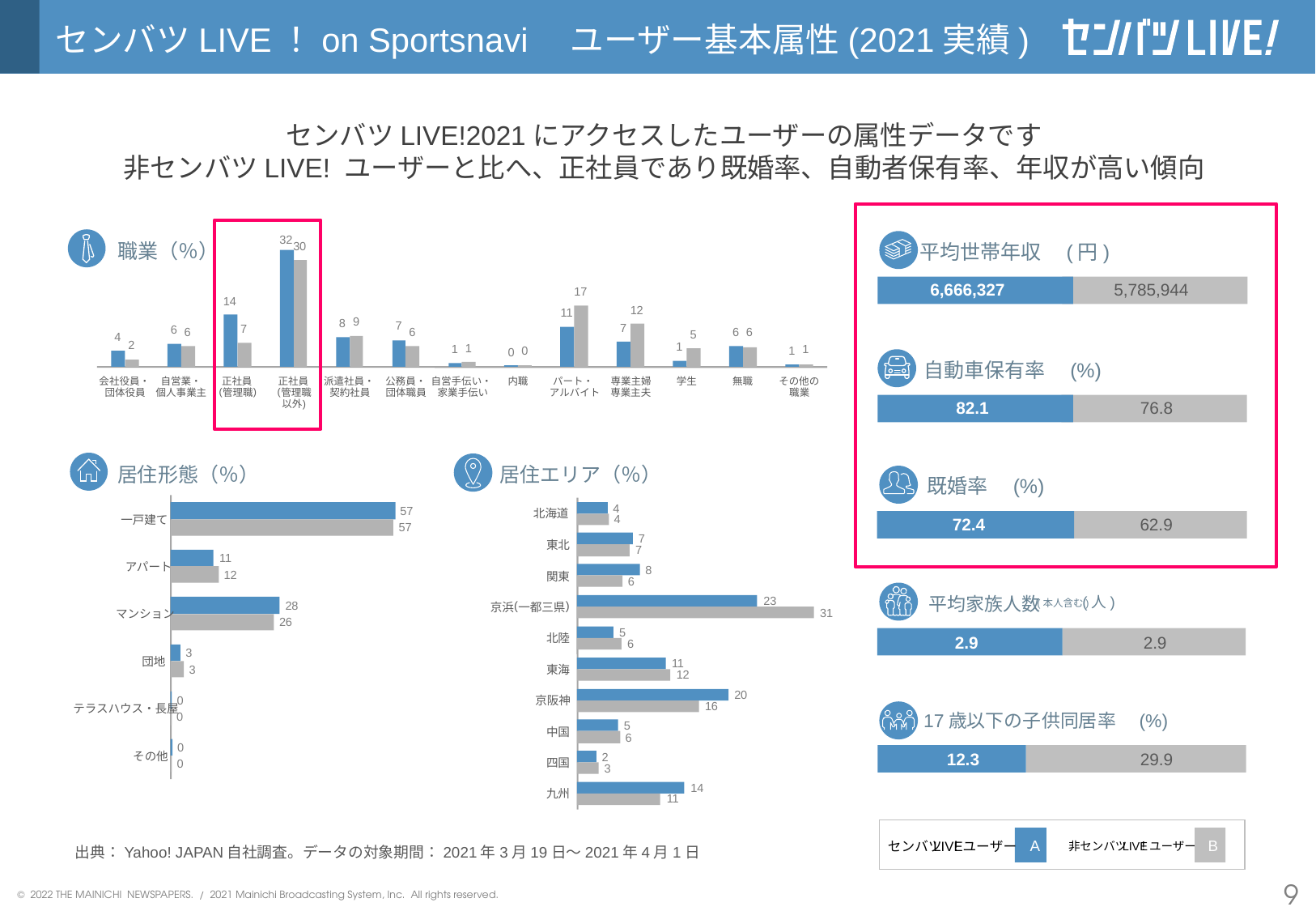

センバツLIVE！on Sportsnavi　ユーザー基本属性(2021実績)
センバツLIVE!2021にアクセスしたユーザーの属性データです
非センバツLIVE! ユーザーと比へ、正社員であり既婚率、自動者保有率、年収が高い傾向

32
30
17
14
12
11
9
8
7
7
7
6
6
6
6
6
5
4
2
1
1
1
1
1
0
0

職業（％）

平均世帯年収　(円)

6,666,327
5,785,944

自動車保有率　(%)

会社役員・
自営業・
正社員
正社員
派遣社員・
公務員・
自営手伝い・
内職
パート・
専業主婦
学生
無職
その他の
(
)
(
団体役員
個人事業主
管理職
管理職
契約社員
団体職員
家業手伝い
アルバイト
専業主夫
職業

82.1
76.8
以外
)

居住形態（％）
居住エリア（％）

既婚率　(%)

4

4

7
7
8
6
23
31
5
6
11
12
20
16
5
6
2
3
14
11

57

57
11
12
28
26
3
3
0
0
0
0
北海道

一戸建て
72.4
62.9
東北
アパート
関東

平均家族人数
(人)
(本人含む)
(
)
京浜
一都三県
マンション

北陸
2.9
2.9
団地
東海
京阪神
テラスハウス・長屋

17歳以下の子供同居率　(%)

中国

その他
12.3
29.9
四国
九州

A
B
出典：Yahoo! JAPAN自社調査。データの対象期間：2021年3月19日～2021年4月1日
センバツ
LIVE
！ユーザー
非センバツ
LIVE
！ユーザー